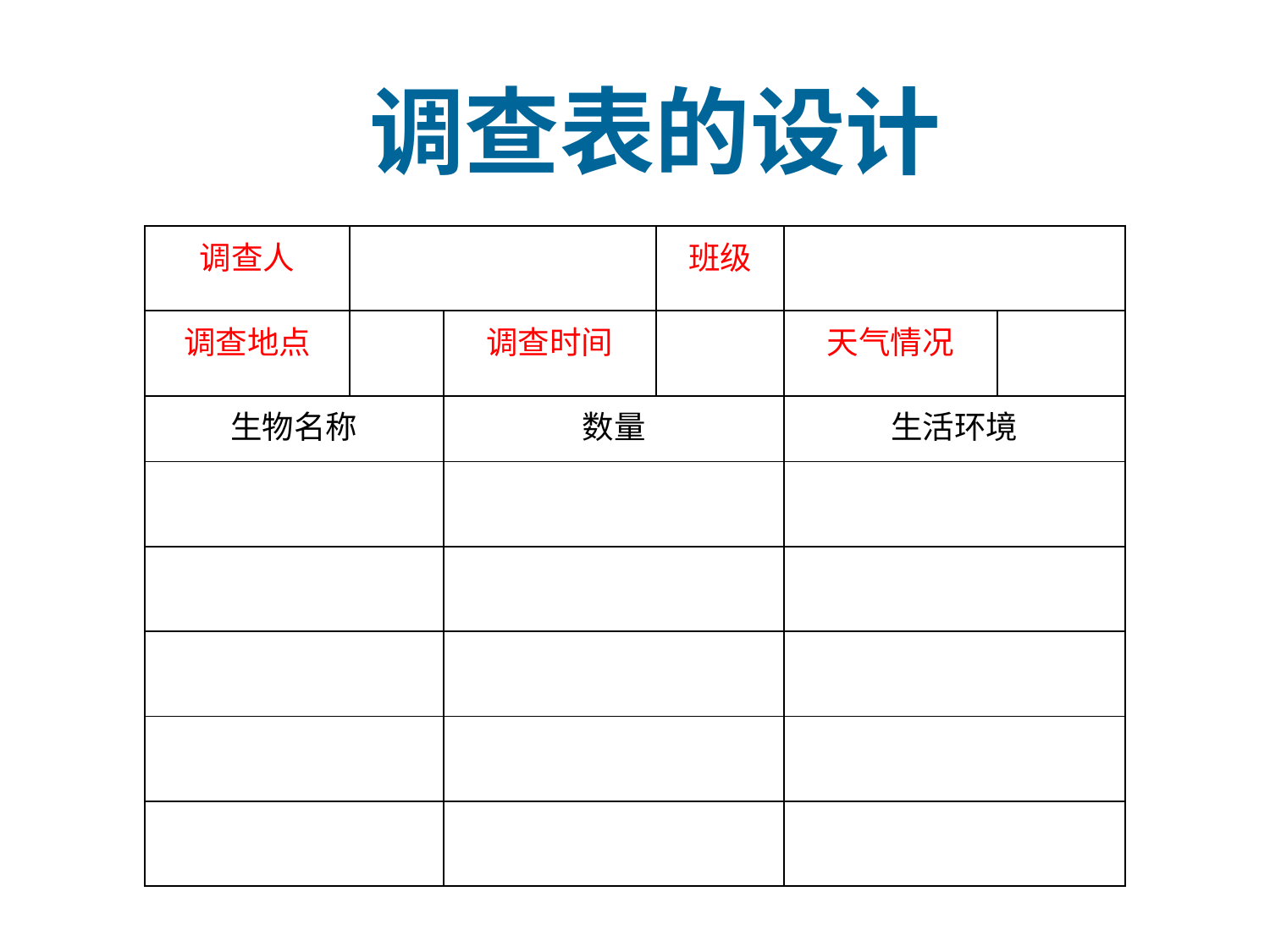

调查表的设计
| 调查人 |  |  | 班级 |  |  |
| --- | --- | --- | --- | --- | --- |
| 调查地点 |  | 调查时间 |  | 天气情况 |  |
| 生物名称 |  | 数量 |  | 生活环境 |  |
|  |  |  |  |  |  |
|  |  |  |  |  |  |
|  |  |  |  |  |  |
|  |  |  |  |  |  |
|  |  |  |  |  |  |